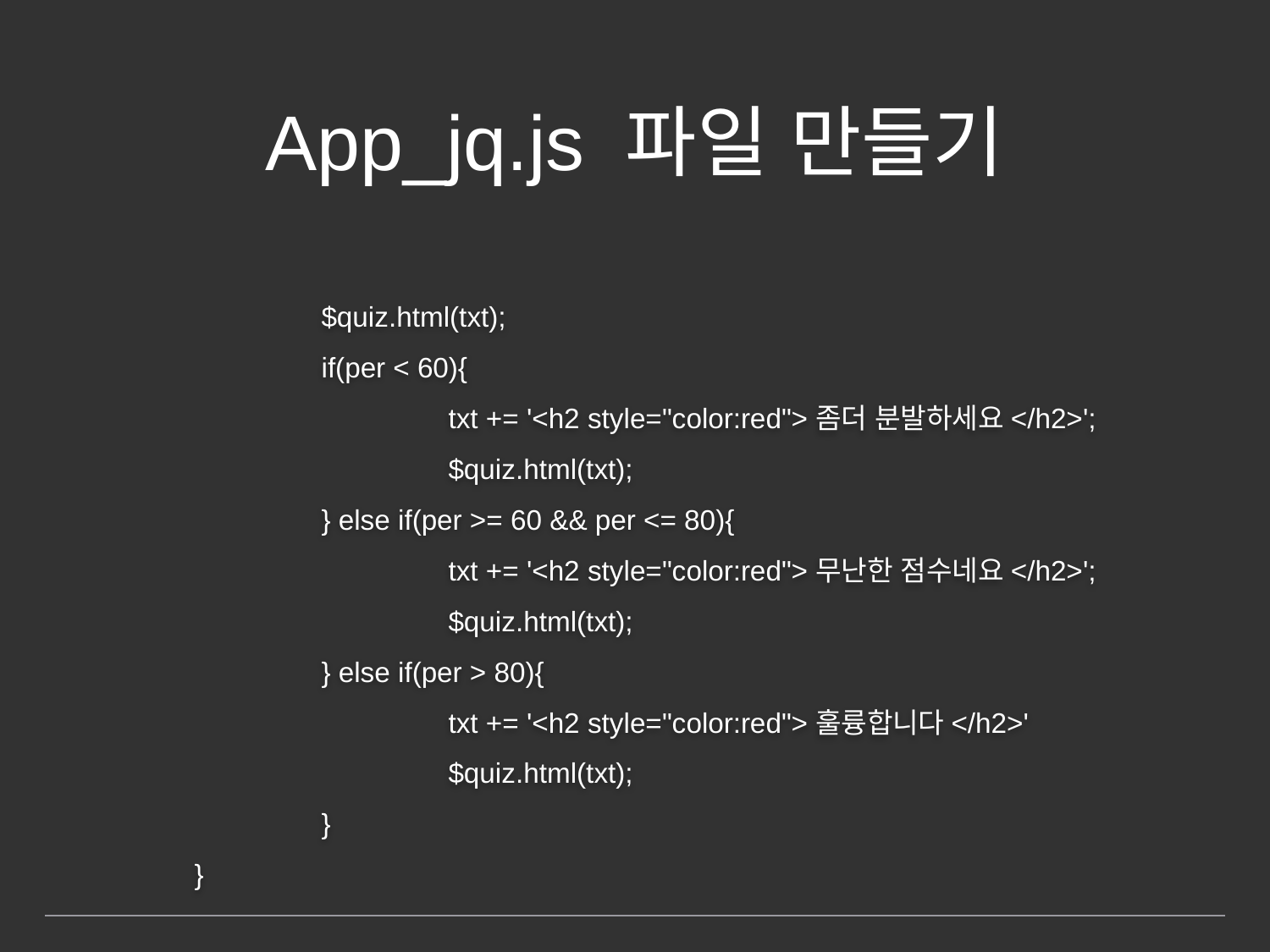

# App_jq.js 파일 만들기
		$quiz.html(txt);
		if(per < 60){
			txt += '<h2 style="color:red">좀더 분발하세요</h2>';
			$quiz.html(txt);
		} else if(per >= 60 && per <= 80){
			txt += '<h2 style="color:red">무난한 점수네요</h2>';
			$quiz.html(txt);
		} else if(per > 80){
			txt += '<h2 style="color:red">훌륭합니다</h2>'
			$quiz.html(txt);
		}
	}